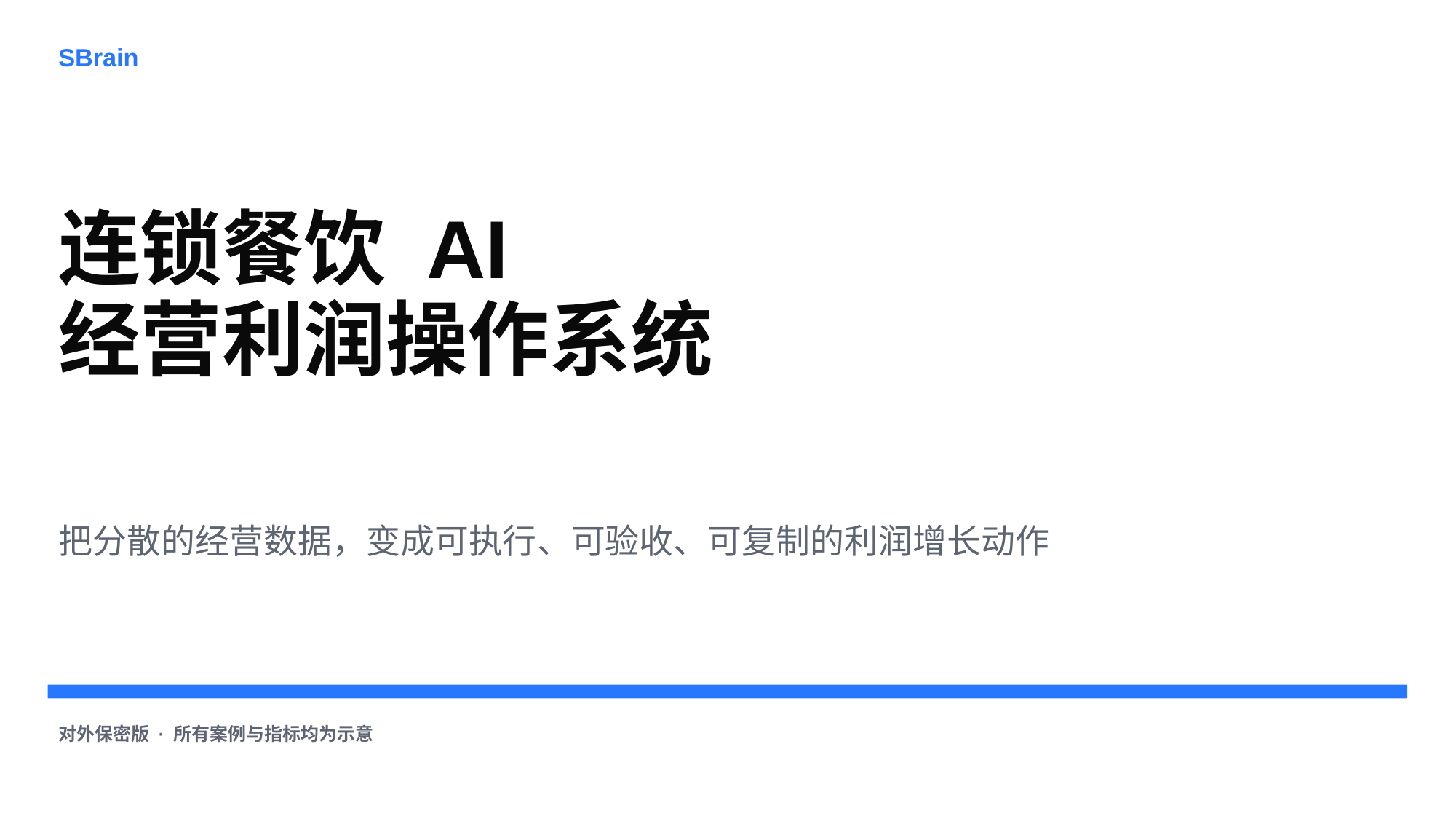

SBrain
连锁餐饮 AI
经营利润操作系统
把分散的经营数据，变成可执行、可验收、可复制的利润增长动作

对外保密版 · 所有案例与指标均为示意